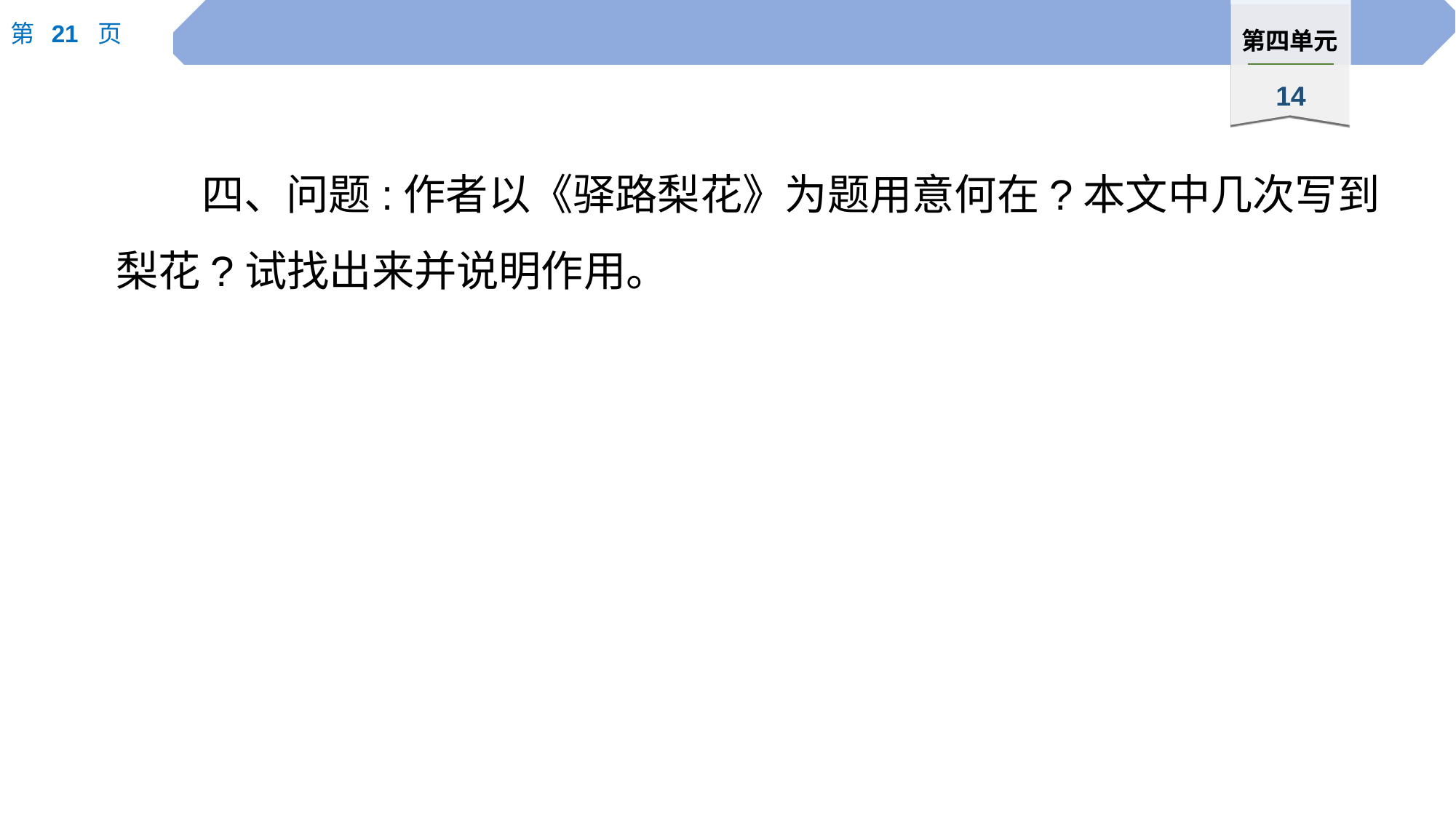

四、问题:作者以《驿路梨花》为题用意何在?本文中几次写到梨花?试找出来并说明作用。